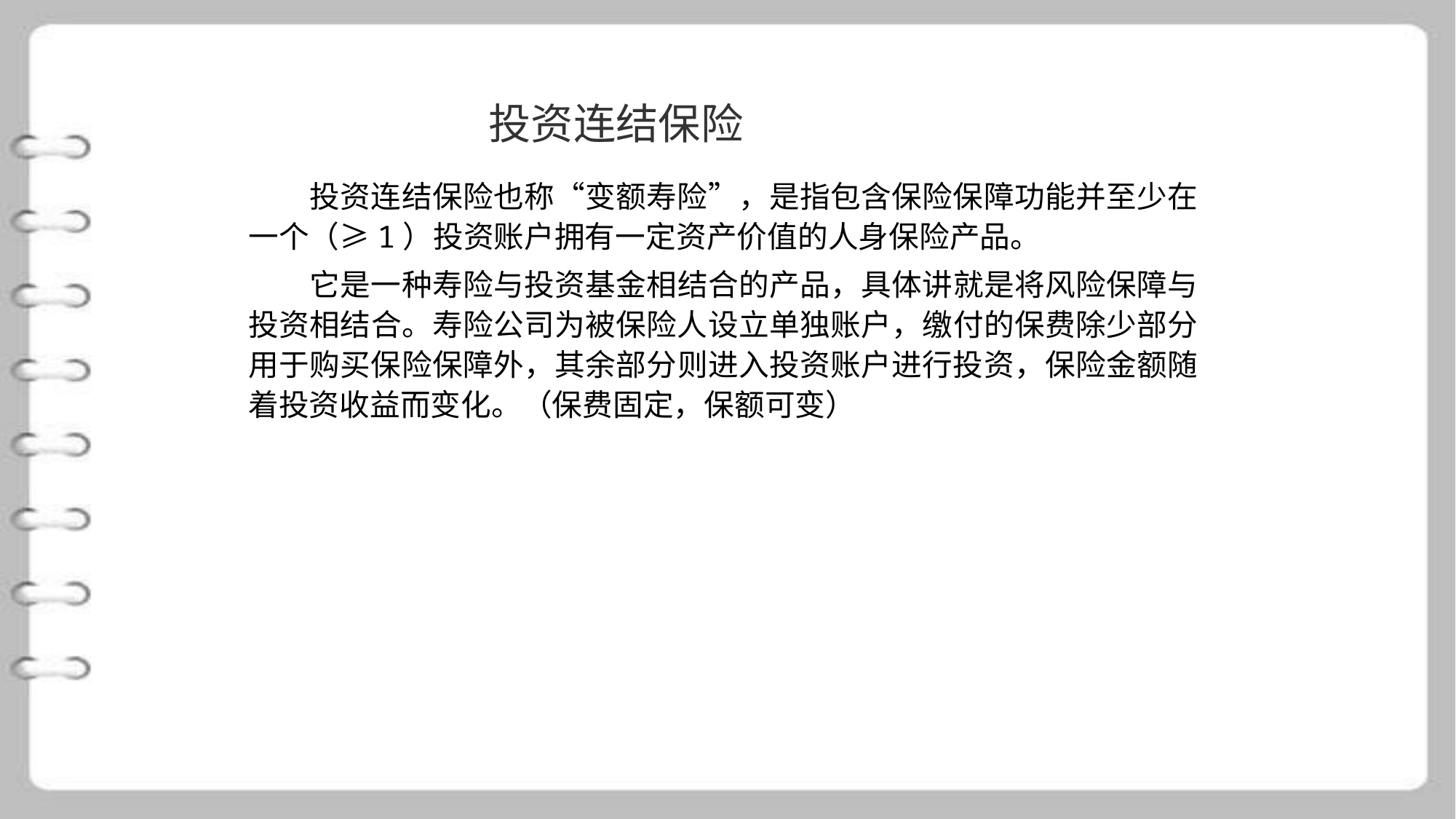

投资连结保险
　　投资连结保险也称“变额寿险”，是指包含保险保障功能并至少在一个（≥1）投资账户拥有一定资产价值的人身保险产品。
　　它是一种寿险与投资基金相结合的产品，具体讲就是将风险保障与投资相结合。寿险公司为被保险人设立单独账户，缴付的保费除少部分用于购买保险保障外，其余部分则进入投资账户进行投资，保险金额随着投资收益而变化。（保费固定，保额可变）